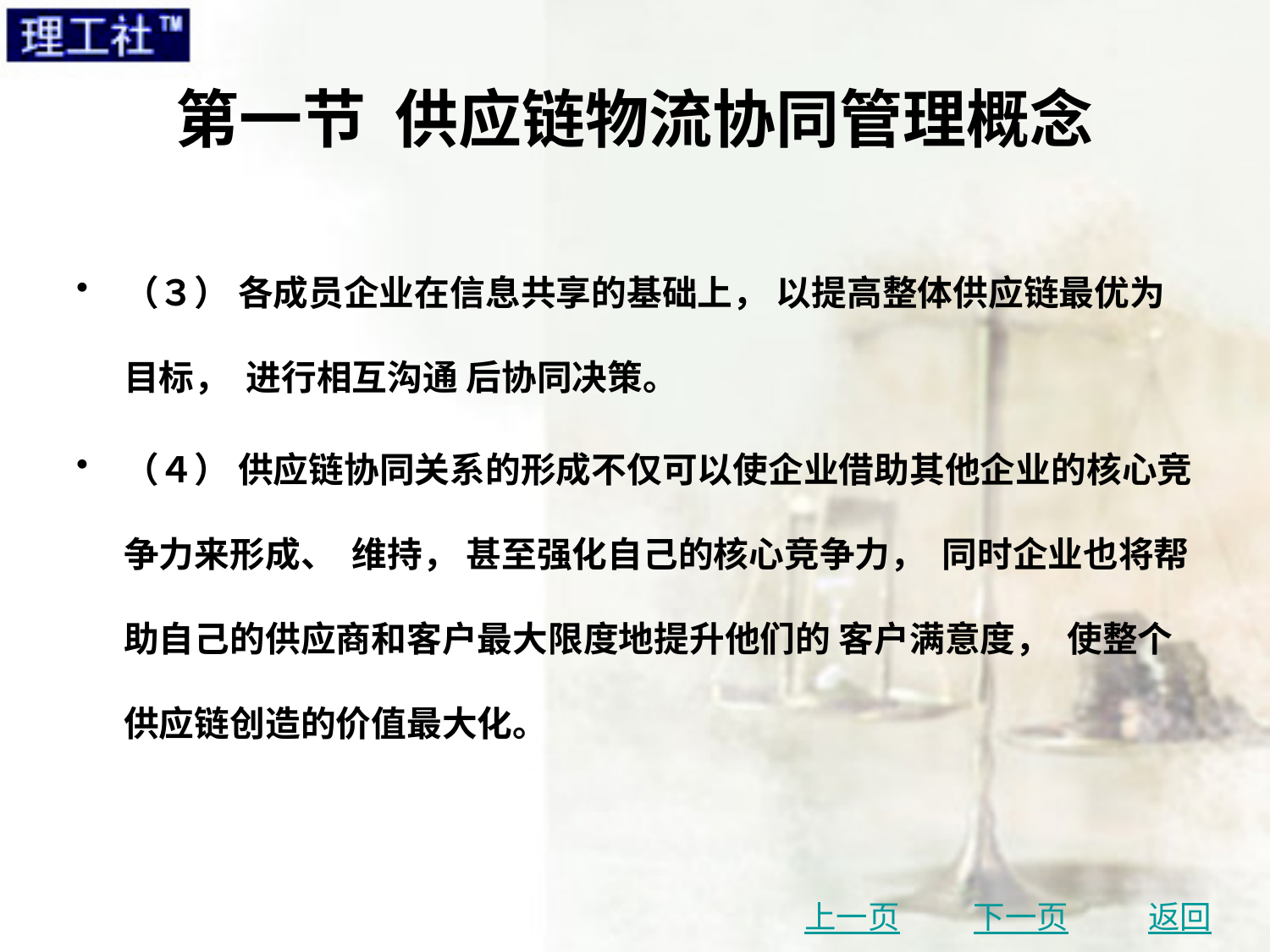

# 第一节  供应链物流协同管理概念
（３） 各成员企业在信息共享的基础上， 以提高整体供应链最优为目标，  进行相互沟通 后协同决策。
（４） 供应链协同关系的形成不仅可以使企业借助其他企业的核心竞争力来形成、  维持， 甚至强化自己的核心竞争力，  同时企业也将帮助自己的供应商和客户最大限度地提升他们的 客户满意度，  使整个供应链创造的价值最大化。

上一页
下一页
返回